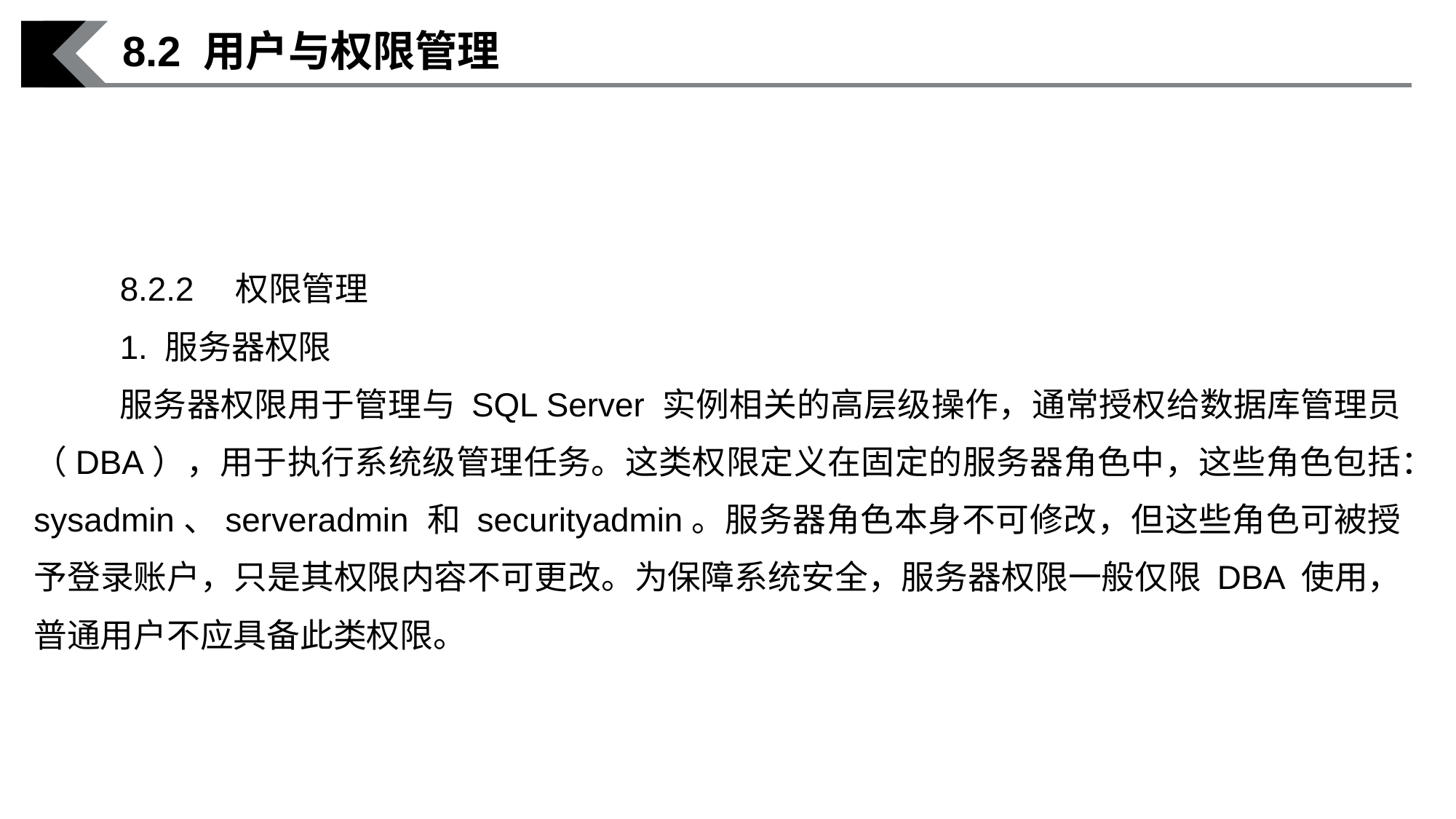

8.2 用户与权限管理
8.2.2　权限管理
1. 服务器权限
服务器权限用于管理与 SQL Server 实例相关的高层级操作，通常授权给数据库管理员（DBA），用于执行系统级管理任务。这类权限定义在固定的服务器角色中，这些角色包括：sysadmin、serveradmin 和 securityadmin。服务器角色本身不可修改，但这些角色可被授予登录账户，只是其权限内容不可更改。为保障系统安全，服务器权限一般仅限 DBA 使用，普通用户不应具备此类权限。